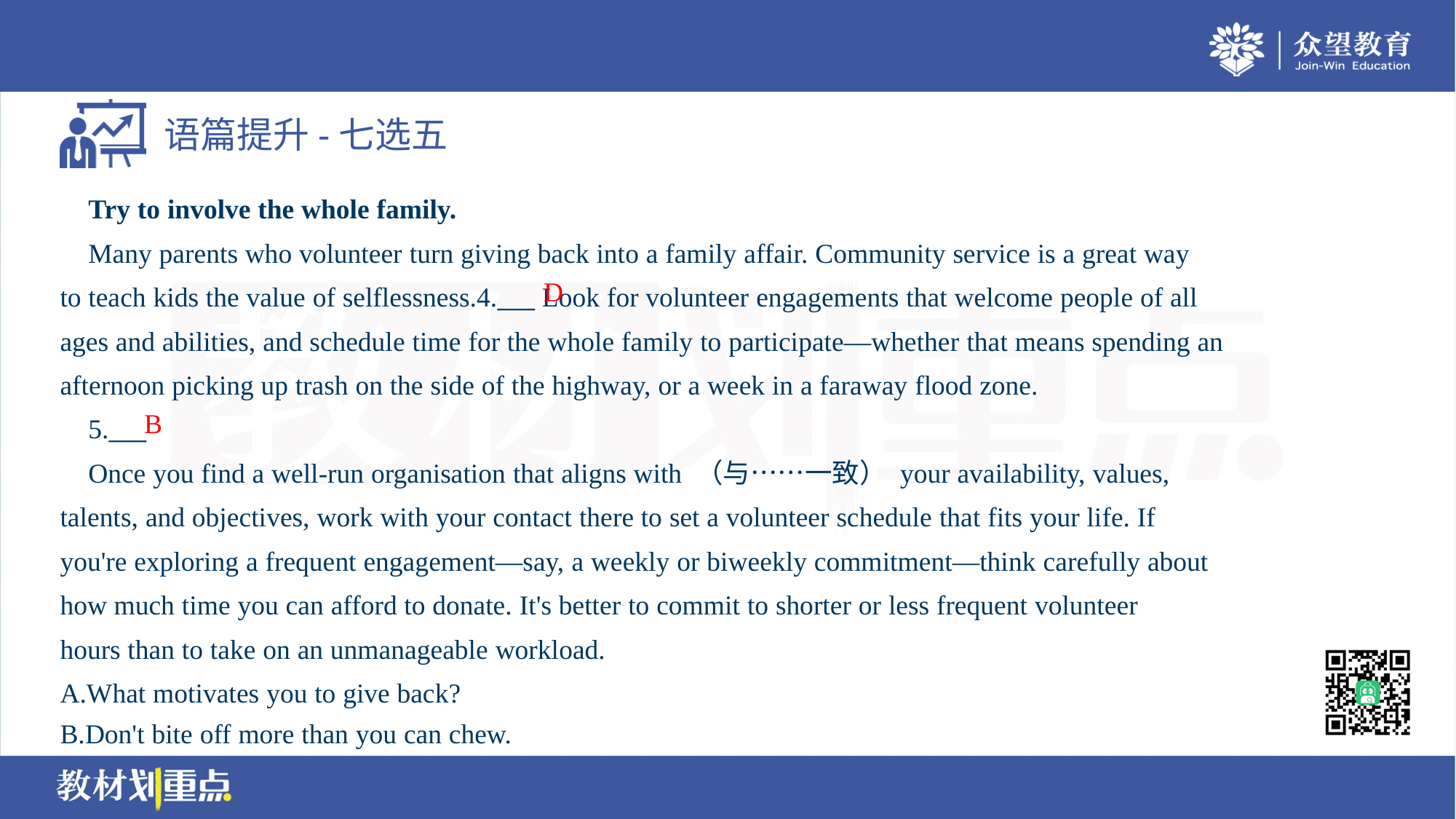

Try to involve the whole family.
    Many parents who volunteer turn giving back into a family affair. Community service is a great way
to teach kids the value of selflessness.4.___ Look for volunteer engagements that welcome people of all
ages and abilities, and schedule time for the whole family to participate—whether that means spending an
afternoon picking up trash on the side of the highway, or a week in a faraway flood zone.
    5.___
    Once you find a well-run organisation that aligns with （与……一致） your availability, values,
talents, and objectives, work with your contact there to set a volunteer schedule that fits your life. If
you're exploring a frequent engagement—say, a weekly or biweekly commitment—think carefully about
how much time you can afford to donate. It's better to commit to shorter or less frequent volunteer
hours than to take on an unmanageable workload.
A.What motivates you to give back?
B.Don't bite off more than you can chew.
D
B